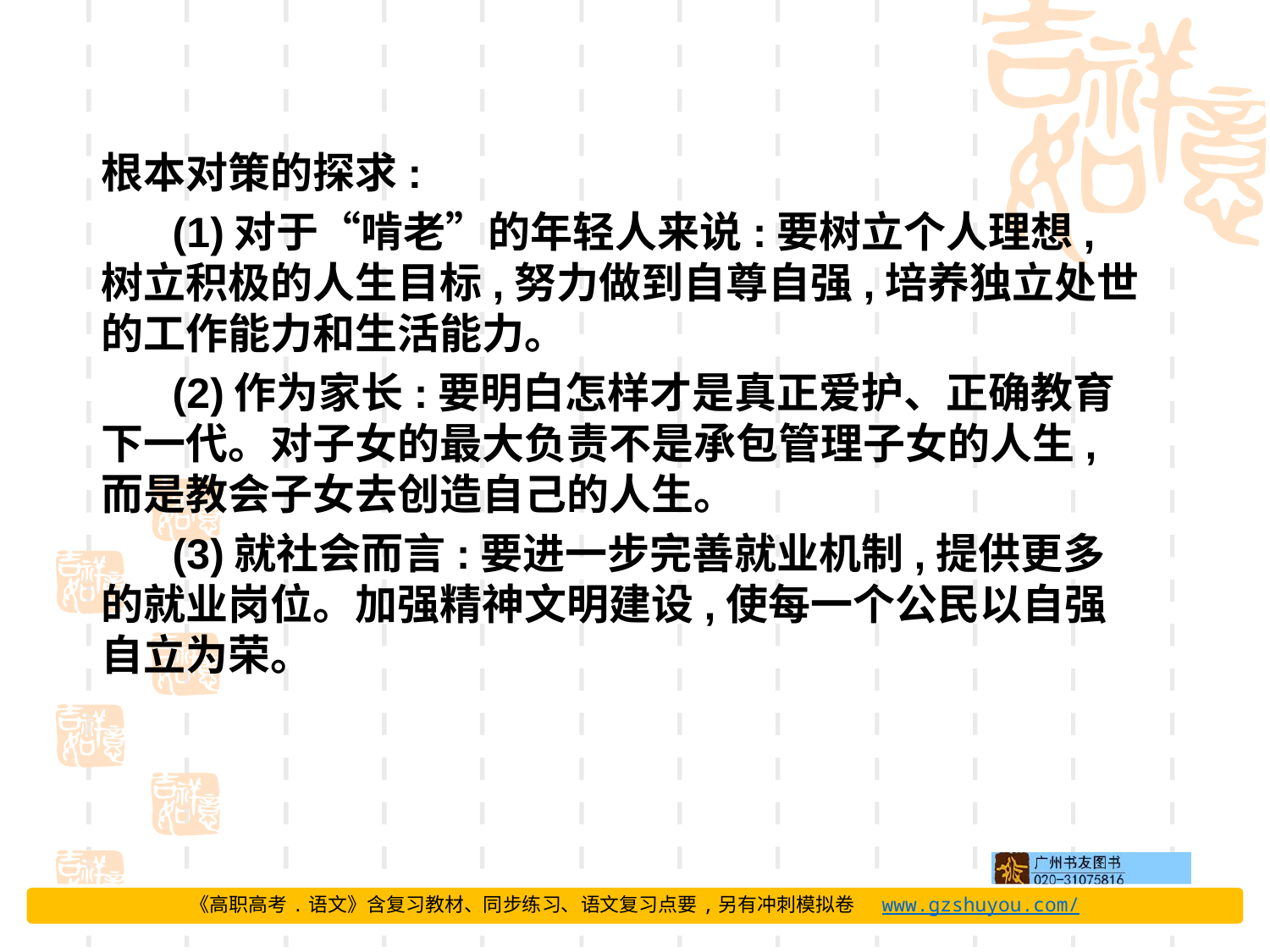

根本对策的探求:
      (1)对于“啃老”的年轻人来说:要树立个人理想,树立积极的人生目标,努力做到自尊自强,培养独立处世的工作能力和生活能力。
      (2)作为家长:要明白怎样才是真正爱护、正确教育下一代。对子女的最大负责不是承包管理子女的人生,而是教会子女去创造自己的人生。
      (3)就社会而言:要进一步完善就业机制,提供更多的就业岗位。加强精神文明建设,使每一个公民以自强自立为荣。